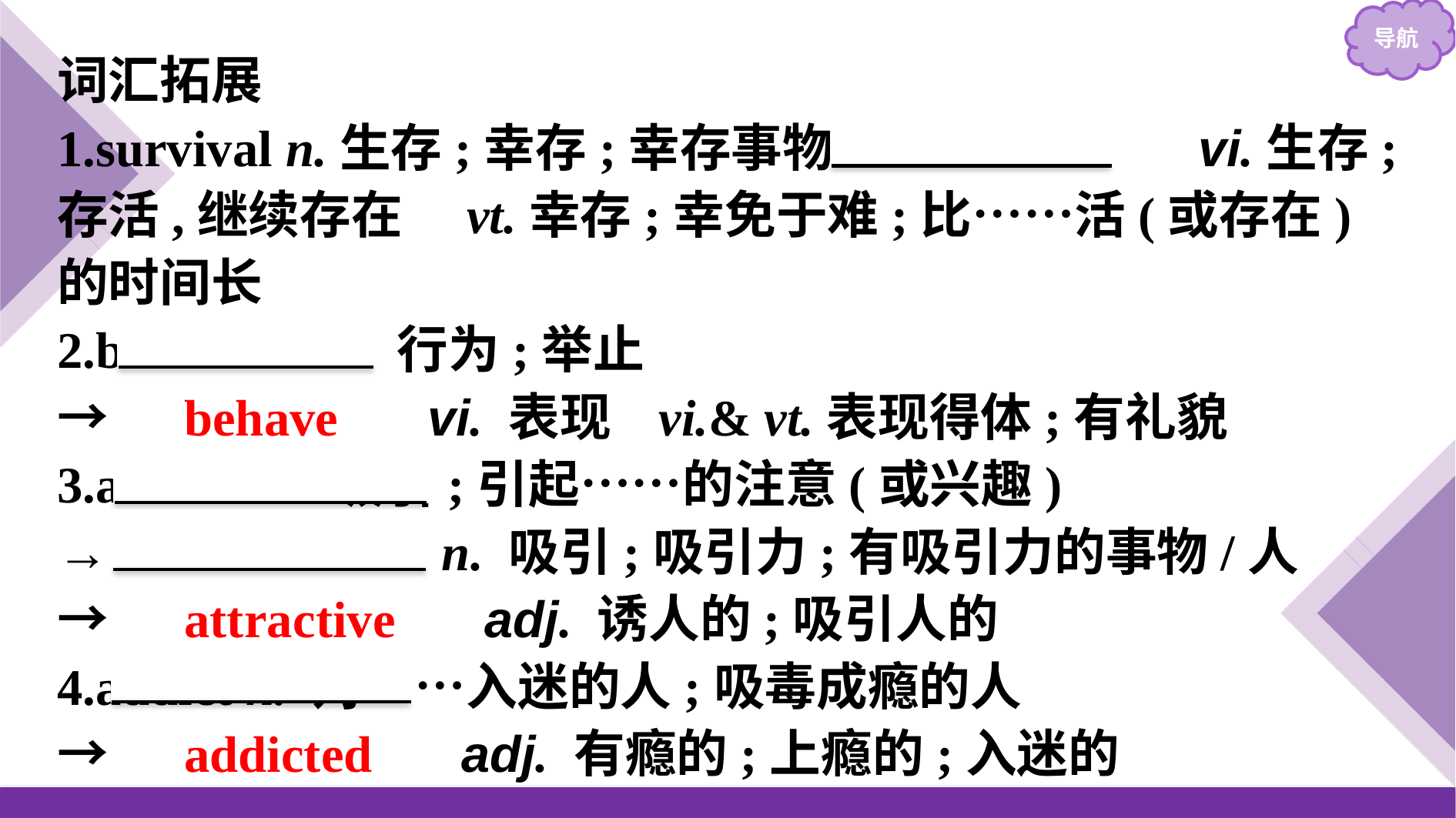

词汇拓展
1.survival n.生存;幸存;幸存事物→　survive　 vi.生存;存活,继续存在　vt.幸存;幸免于难;比……活(或存在)的时间长
2.behaviour n. 行为;举止
→　behave　 vi. 表现   vi.& vt.表现得体;有礼貌
3.attract vt. 吸引;引起……的注意(或兴趣)
→    attraction     n. 吸引;吸引力;有吸引力的事物/人
→　attractive　 adj. 诱人的;吸引人的
4.addict n. 对……入迷的人;吸毒成瘾的人
→　addicted　 adj. 有瘾的;上瘾的;入迷的